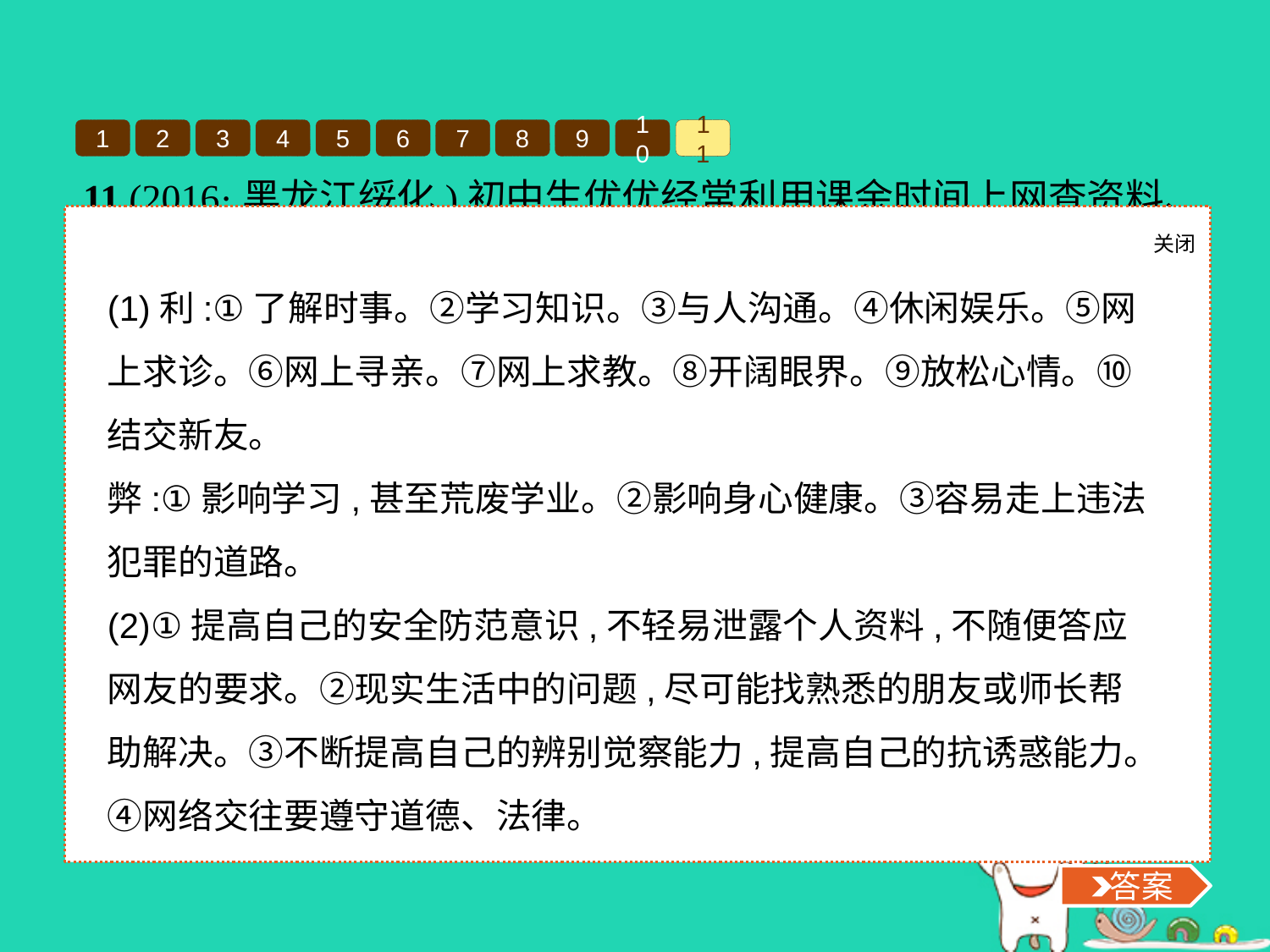

1
2
3
4
5
6
7
8
9
10
11
11.(2016·黑龙江绥化)初中生优优经常利用课余时间上网查资料、聊天,与网友分享学习、生活中的心得。有时也会对网友产生好奇心,甚至产生见面的冲动。
(1)请你简要回答网络交往的利与弊。
(2)请你谈谈在网络交往中如何保护自己。

关闭
  答案

(1)利:①了解时事。②学习知识。③与人沟通。④休闲娱乐。⑤网上求诊。⑥网上寻亲。⑦网上求教。⑧开阔眼界。⑨放松心情。⑩结交新友。
弊:①影响学习,甚至荒废学业。②影响身心健康。③容易走上违法犯罪的道路。
(2)①提高自己的安全防范意识,不轻易泄露个人资料,不随便答应网友的要求。②现实生活中的问题,尽可能找熟悉的朋友或师长帮助解决。③不断提高自己的辨别觉察能力,提高自己的抗诱惑能力。④网络交往要遵守道德、法律。
  答案